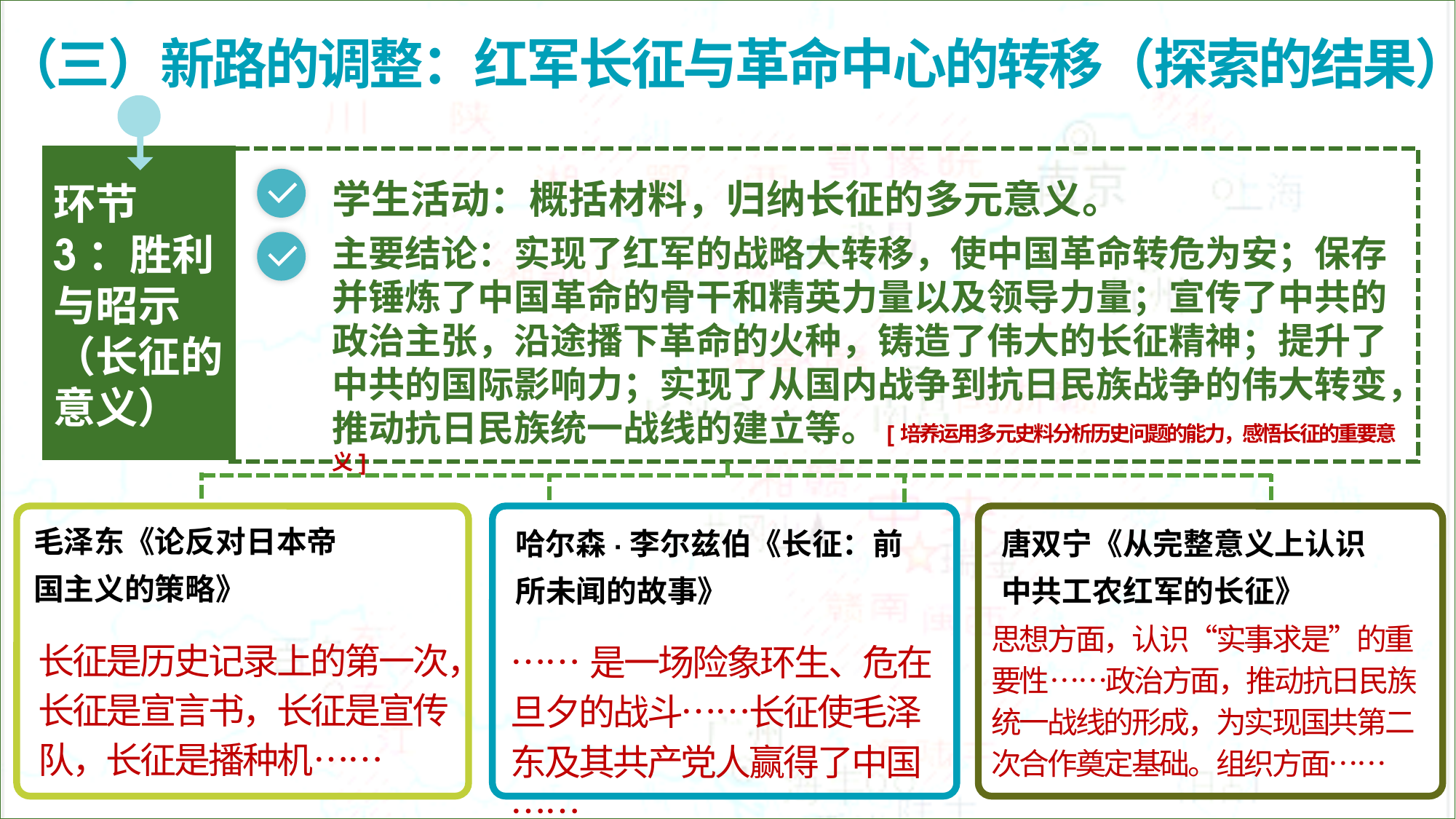

（三）新路的调整：红军长征与革命中心的转移（探索的结果）

环节3：胜利与昭示（长征的意义）

学生活动：概括材料，归纳长征的多元意义。

主要结论：实现了红军的战略大转移，使中国革命转危为安；保存并锤炼了中国革命的骨干和精英力量以及领导力量；宣传了中共的政治主张，沿途播下革命的火种，铸造了伟大的长征精神；提升了中共的国际影响力；实现了从国内战争到抗日民族战争的伟大转变，推动抗日民族统一战线的建立等。[培养运用多元史料分析历史问题的能力，感悟长征的重要意义]

毛泽东《论反对日本帝国主义的策略》
长征是历史记录上的第一次，长征是宣言书，长征是宣传队，长征是播种机……

哈尔森·李尔兹伯《长征：前所未闻的故事》
……是一场险象环生、危在旦夕的战斗……长征使毛泽东及其共产党人赢得了中国……

唐双宁《从完整意义上认识中共工农红军的长征》
思想方面，认识“实事求是”的重要性……政治方面，推动抗日民族统一战线的形成，为实现国共第二次合作奠定基础。组织方面……